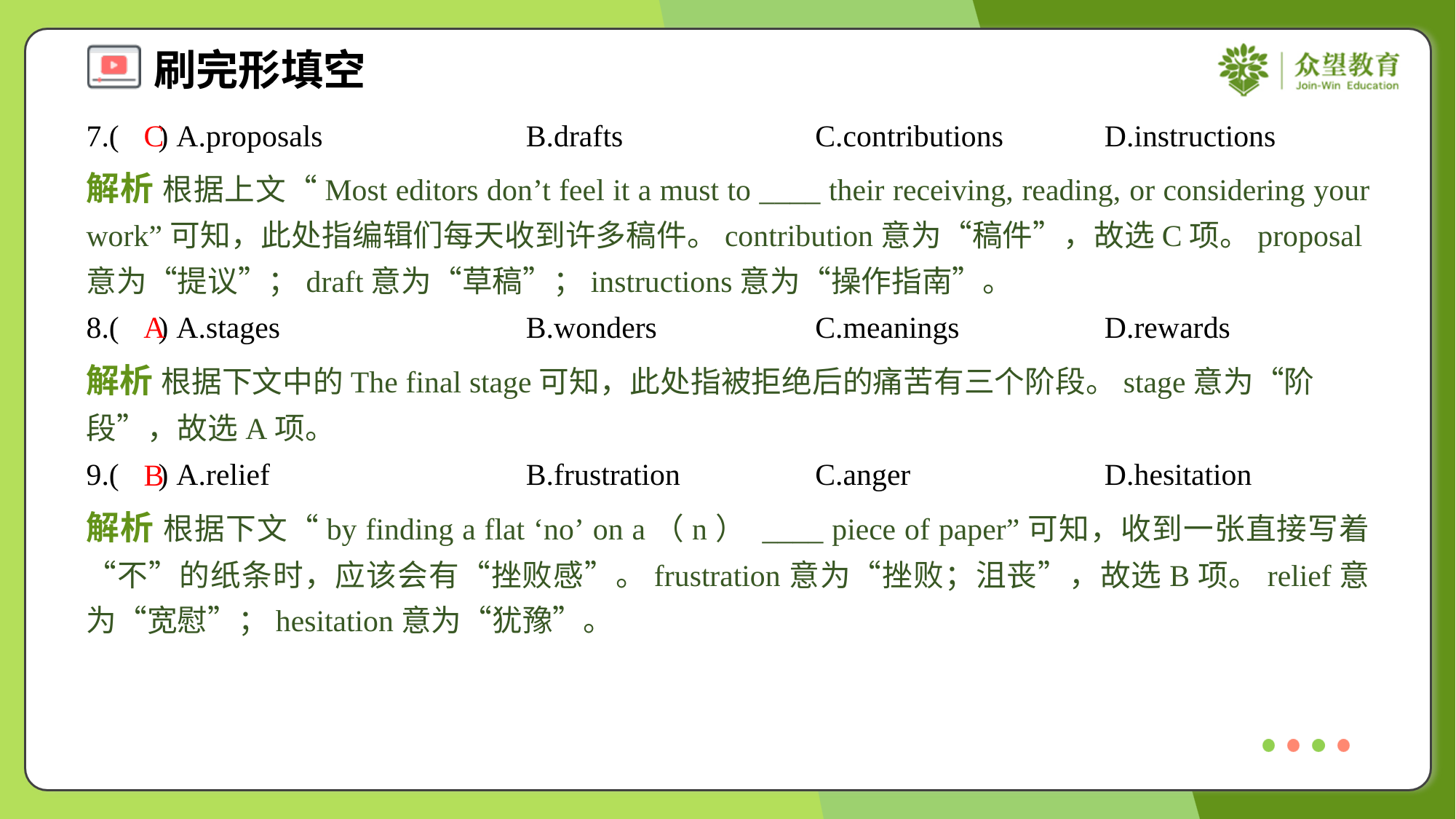

7.(     ) A.proposals	B.drafts	C.contributions	D.instructions
C
解析 根据上文“Most editors don’t feel it a must to ____ their receiving, reading, or considering your work”可知，此处指编辑们每天收到许多稿件。contribution意为“稿件”，故选C项。proposal意为“提议”；draft意为“草稿”；instructions意为“操作指南”。
8.(     ) A.stages	B.wonders	C.meanings	D.rewards
A
解析 根据下文中的The final stage可知，此处指被拒绝后的痛苦有三个阶段。stage意为“阶段”，故选A项。
9.(     ) A.relief	B.frustration	C.anger	D.hesitation
B
解析 根据下文“by finding a flat ‘no’ on a（n） ____ piece of paper”可知，收到一张直接写着“不”的纸条时，应该会有“挫败感”。frustration意为“挫败；沮丧”，故选B项。relief意为“宽慰”；hesitation意为“犹豫”。